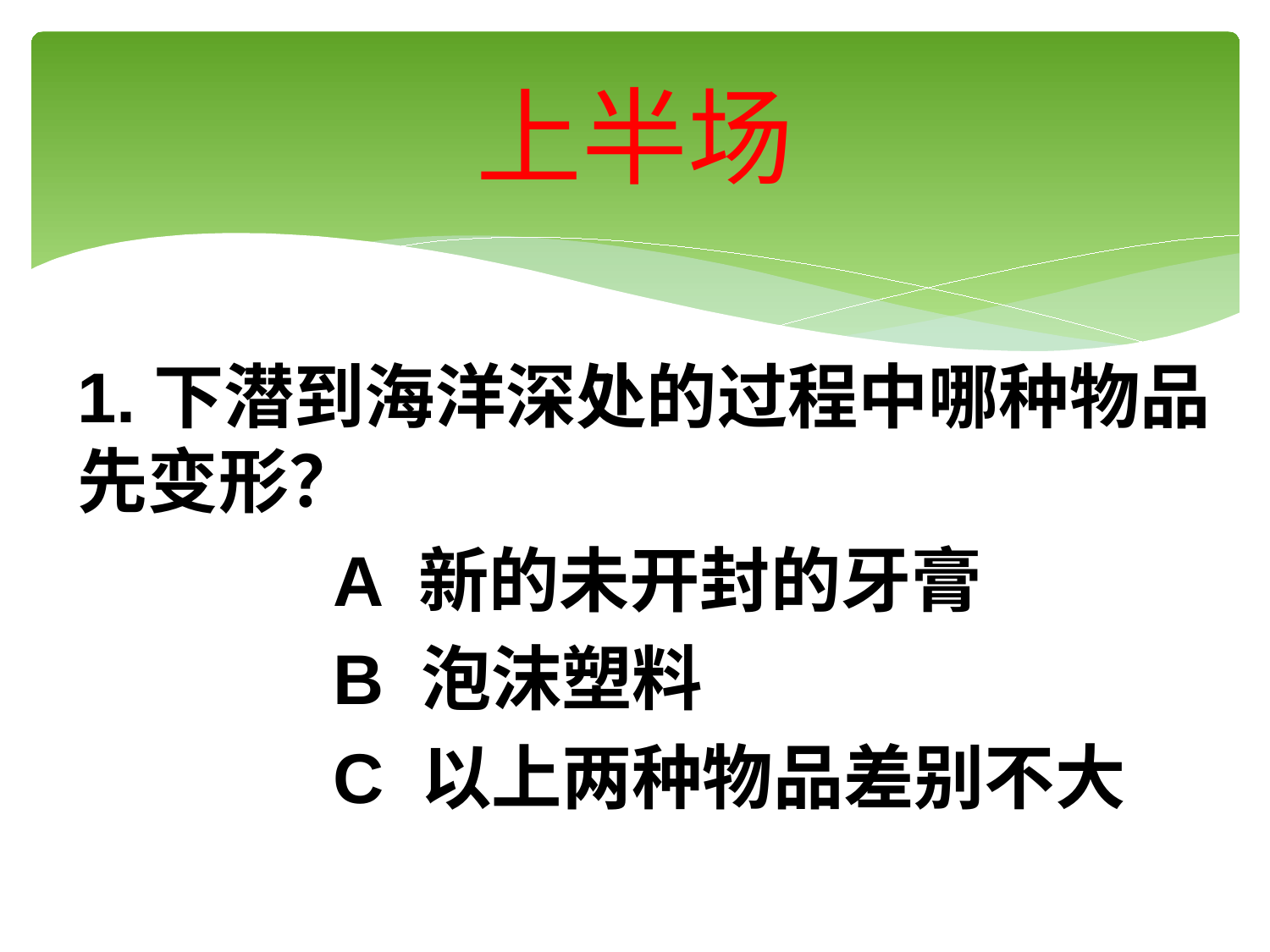

# 上半场
1.下潜到海洋深处的过程中哪种物品先变形？
             A 新的未开封的牙膏
             B 泡沫塑料
             C 以上两种物品差别不大